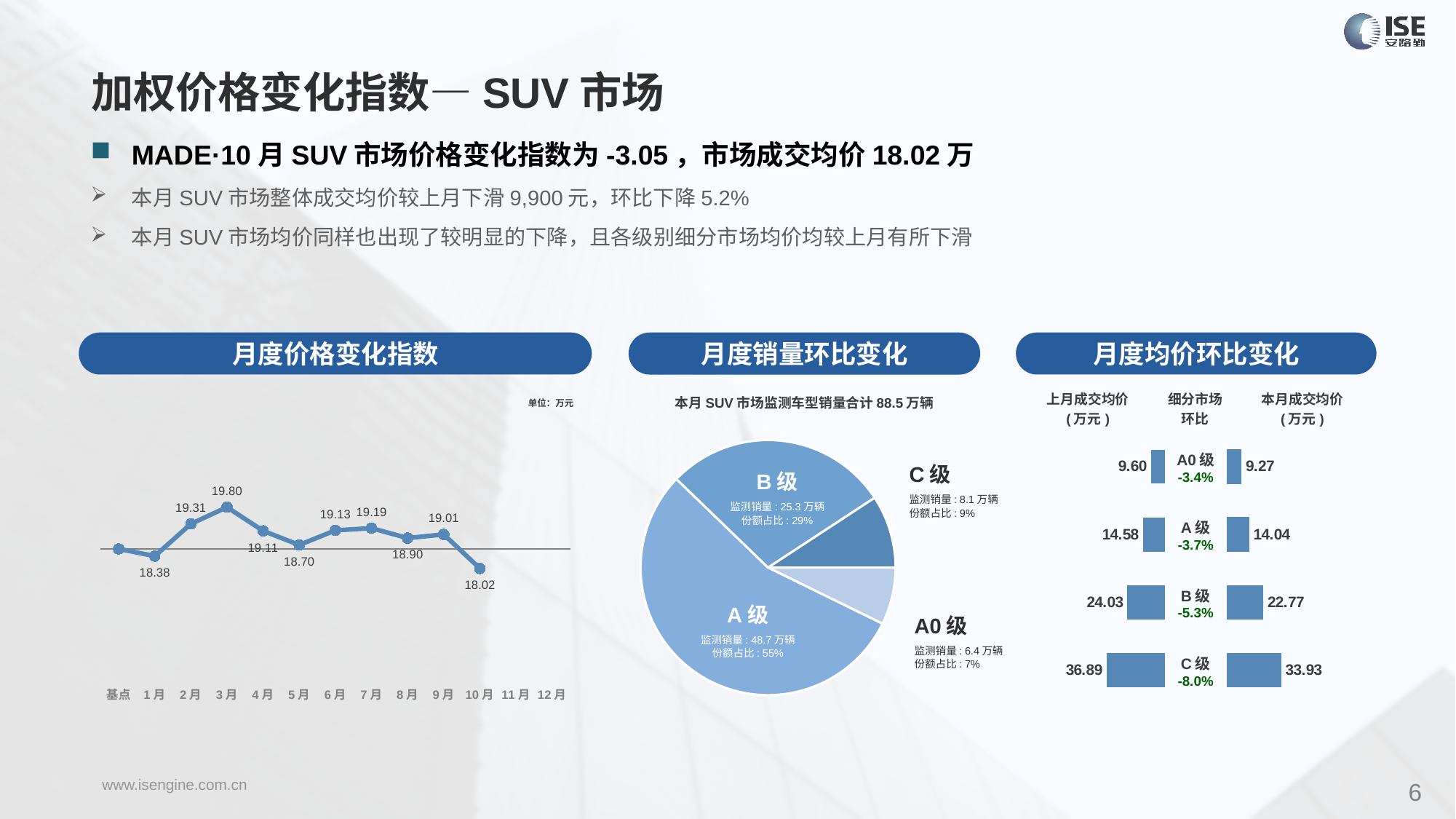

加权价格变化指数—SUV市场
MADE·10月SUV市场价格变化指数为-3.05，市场成交均价18.02万
本月SUV市场整体成交均价较上月下滑9,900元，环比下降5.2%
本月SUV市场均价同样也出现了较明显的下降，且各级别细分市场均价均较上月有所下滑
月度价格变化指数

月度均价环比变化

月度销量环比变化

### Chart

| Category | Y2023 |
|---|---|
| 基点 | 0.0 |
| 1月 | -1.13 |
| 2月 | 3.91 |
| 3月 | 6.52 |
| 4月 | 2.82 |
| 5月 | 0.62 |
| 6月 | 2.9 |
| 7月 | 3.24 |
| 8月 | 1.69 |
| 9月 | 2.27 |
| 10月 | -3.05 |
| 11月 | None |
| 12月 | None |
本月SUV市场监测车型销量合计88.5万辆
| 上月成交均价 (万元) | 细分市场 环比 | 本月成交均价 (万元) |
| --- | --- | --- |
单位：万元

### Chart

| Category | 细分市场 |
|---|---|
| A0级 | 64278.0 |
| A级 | 486903.0 |
| B级 | 252977.0 |
| C级 | 81738.0 |
| A0级 -3.4% |
| --- |
| A级 -3.7% |
| B级 -5.3% |
| C级 -8.0% |

### Chart

| Category | 成交均价 |
|---|---|
| A0 | 9.6 |
| A | 14.58 |
| B | 24.03 |
| C | 36.89 |

### Chart

| Category | 金额 |
|---|---|
| A0 | 9.27138118796499 |
| A | 14.042381263082271 |
| B | 22.765506496870294 |
| C | 33.92574471149409 |
C级
监测销量: 8.1万辆
份额占比: 9%
B级
监测销量: 25.3万辆
份额占比: 29%
A级
监测销量: 48.7万辆
份额占比: 55%
A0级
监测销量: 6.4万辆
份额占比: 7%
6